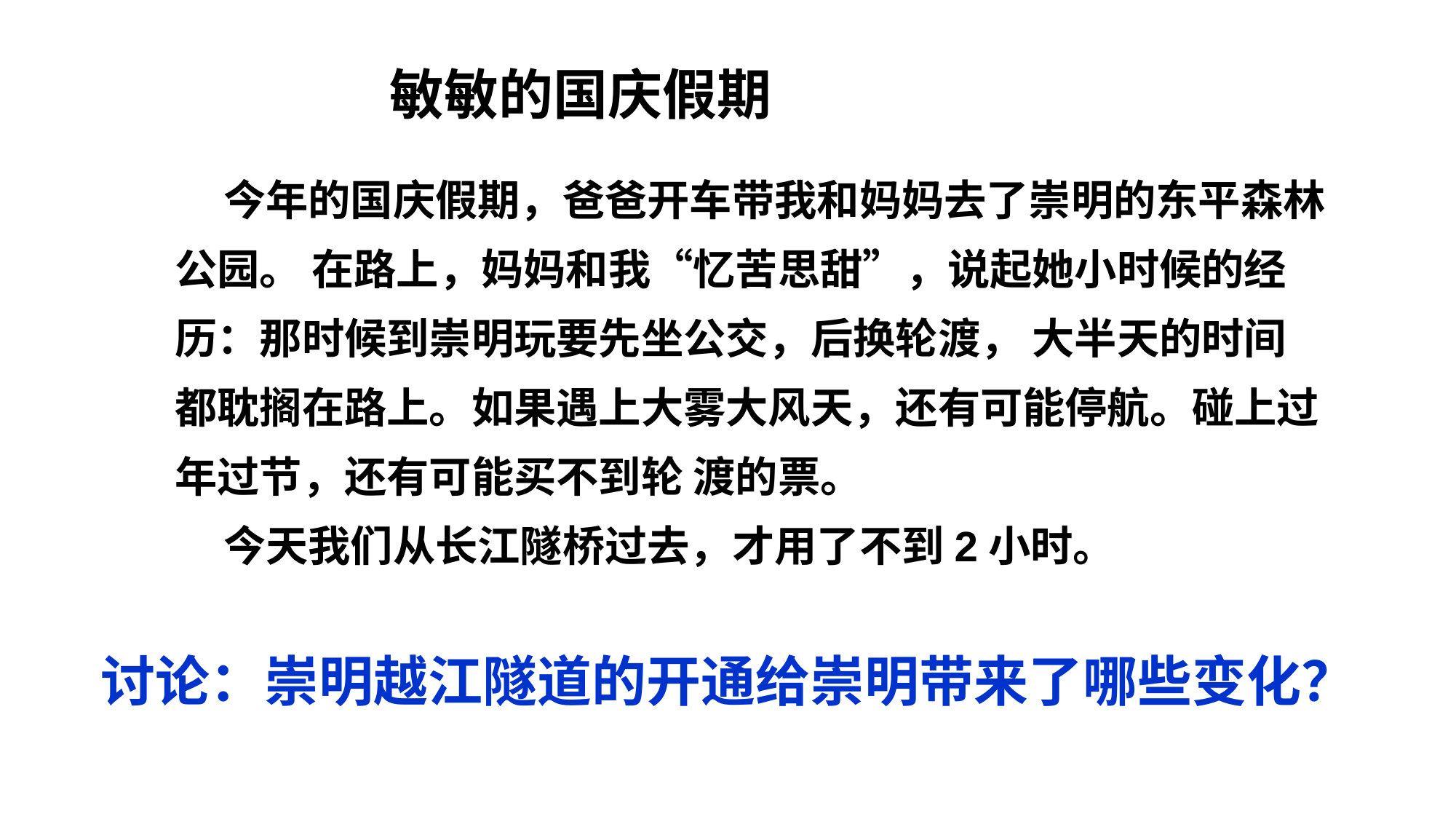

敏敏的国庆假期
    今年的国庆假期，爸爸开车带我和妈妈去了崇明的东平森林公园。 在路上，妈妈和我“忆苦思甜”，说起她小时候的经历：那时候到崇明玩要先坐公交，后换轮渡， 大半天的时间都耽搁在路上。如果遇上大雾大风天，还有可能停航。碰上过年过节，还有可能买不到轮 渡的票。
    今天我们从长江隧桥过去，才用了不到2小时。
讨论：崇明越江隧道的开通给崇明带来了哪些变化？